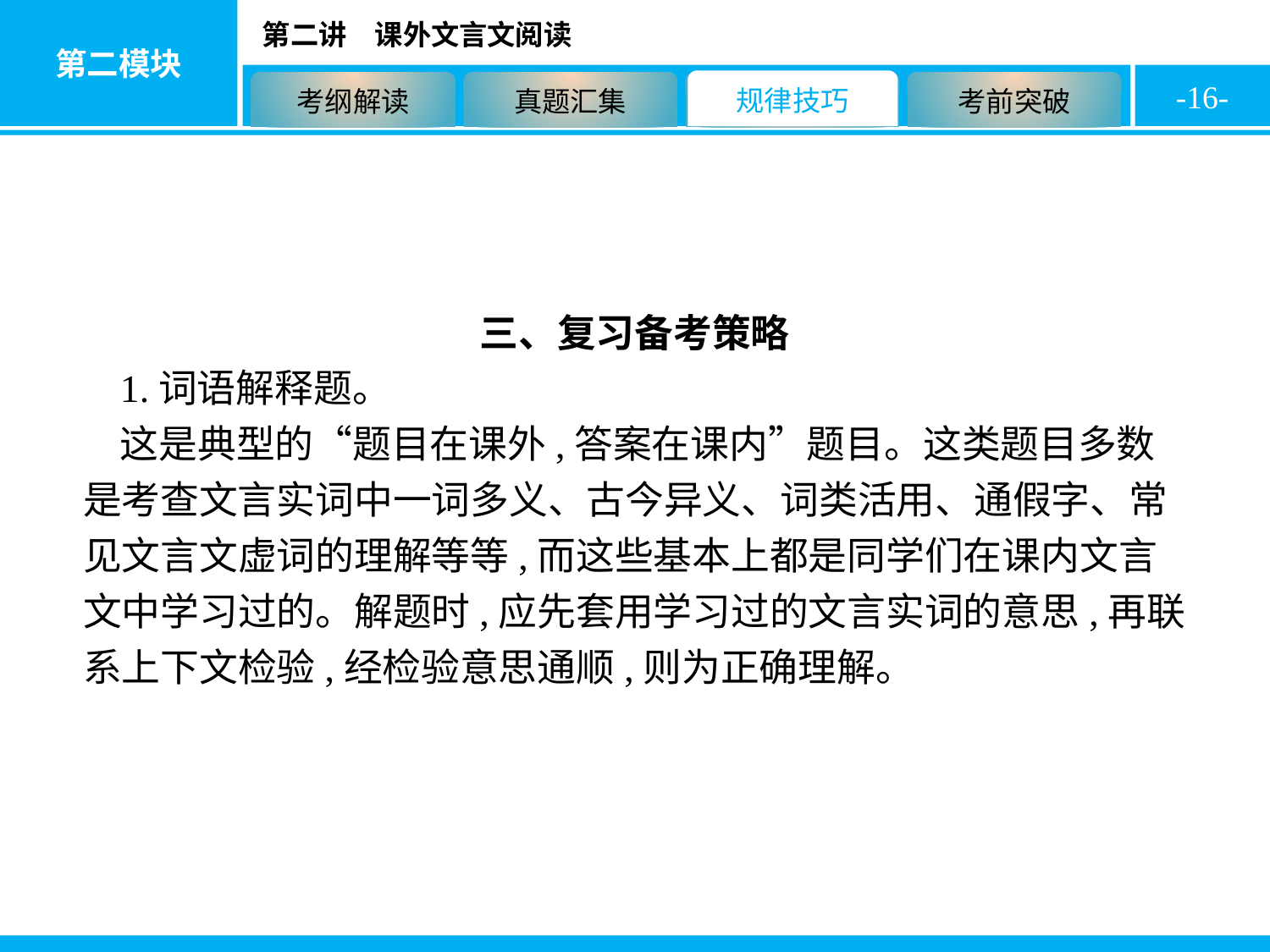

-16-
三、复习备考策略
1.词语解释题。
这是典型的“题目在课外,答案在课内”题目。这类题目多数是考查文言实词中一词多义、古今异义、词类活用、通假字、常见文言文虚词的理解等等,而这些基本上都是同学们在课内文言文中学习过的。解题时,应先套用学习过的文言实词的意思,再联系上下文检验,经检验意思通顺,则为正确理解。